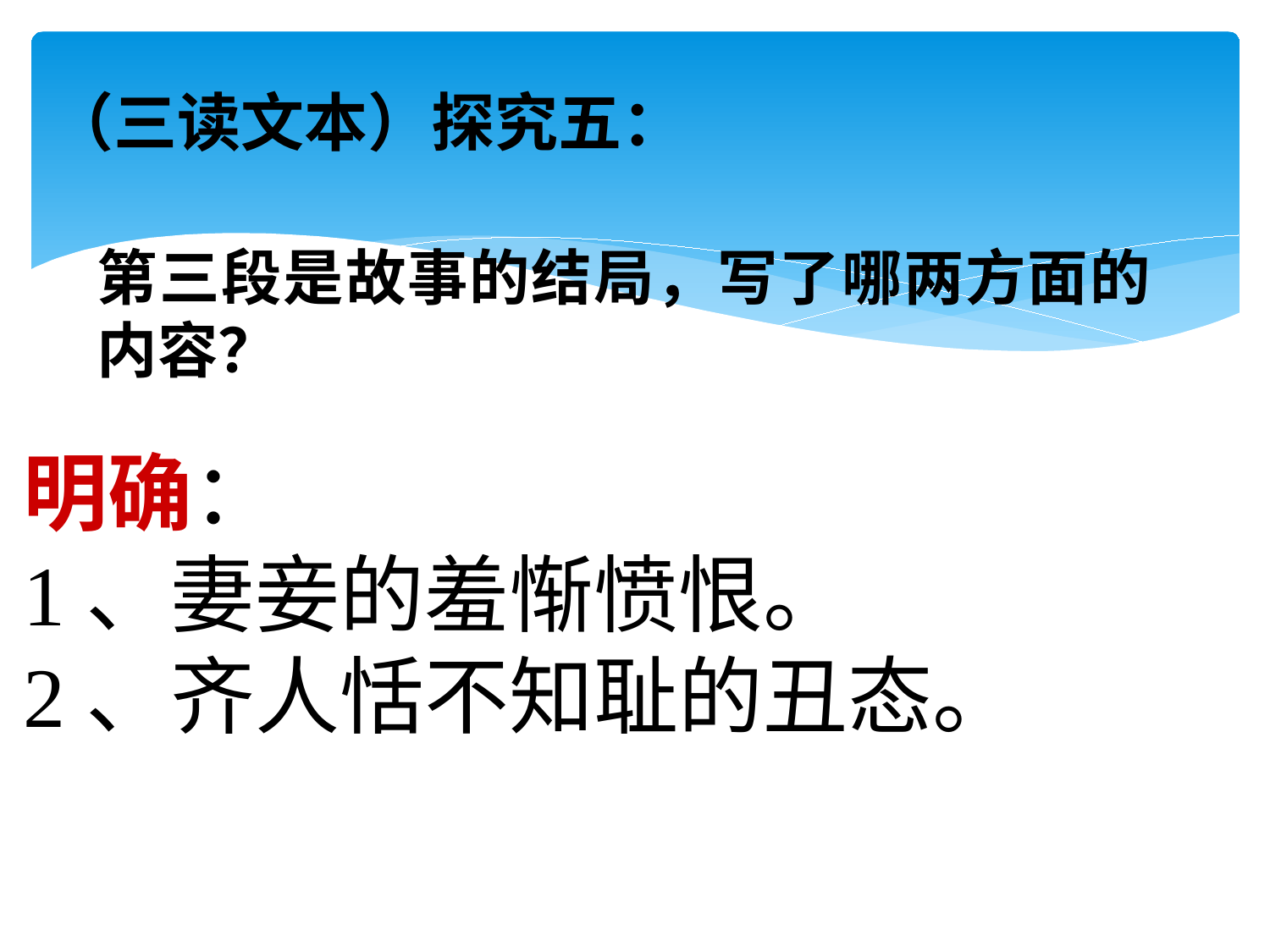

（三读文本）探究五：
# 第三段是故事的结局，写了哪两方面的内容？
明确：
1、妻妾的羞惭愤恨。
2、齐人恬不知耻的丑态。